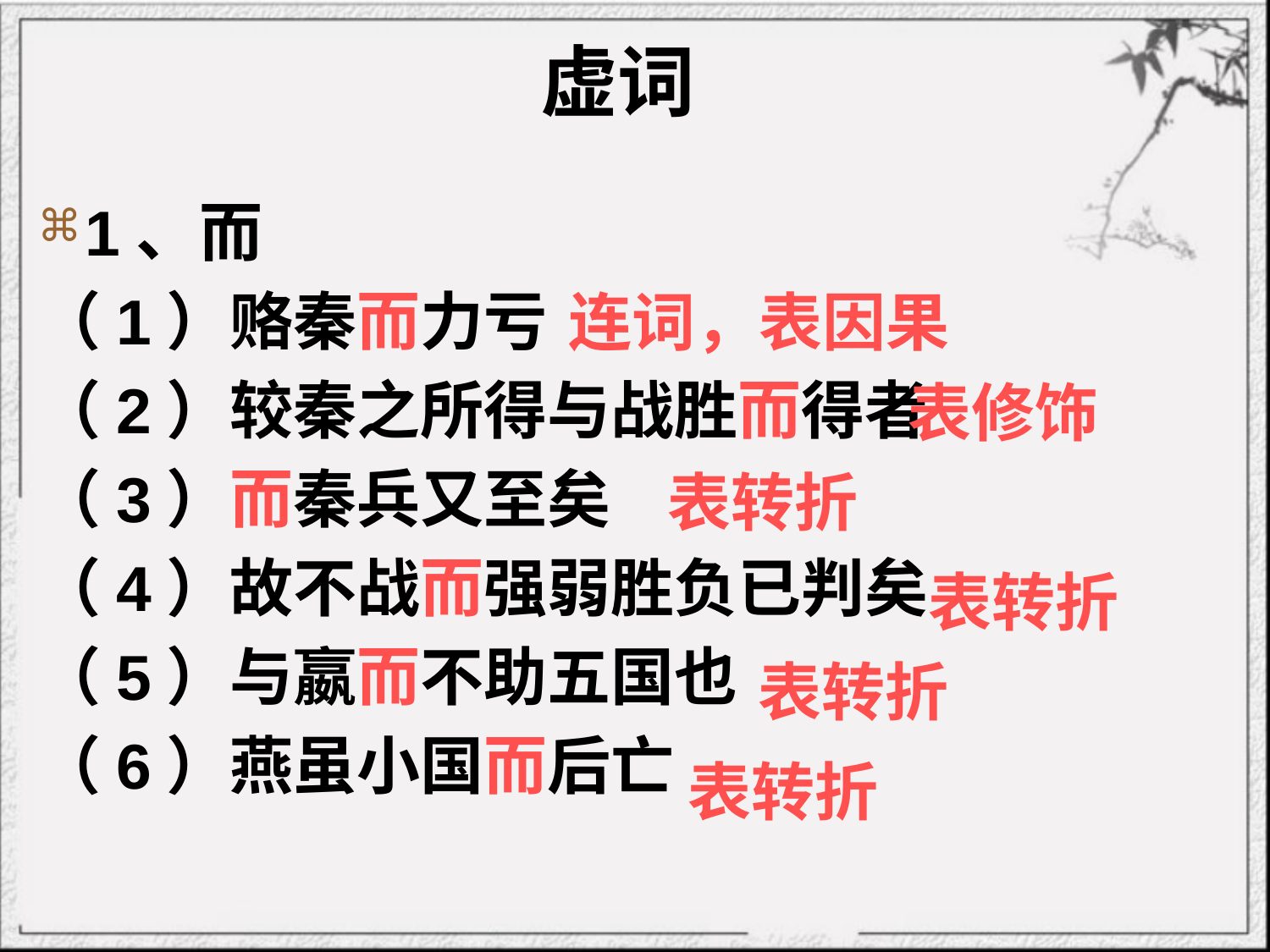

# 虚词
1、而
（1）赂秦而力亏
（2）较秦之所得与战胜而得者
（3）而秦兵又至矣
（4）故不战而强弱胜负已判矣
（5）与嬴而不助五国也
（6）燕虽小国而后亡
连词，表因果
表修饰
表转折
表转折
表转折
表转折